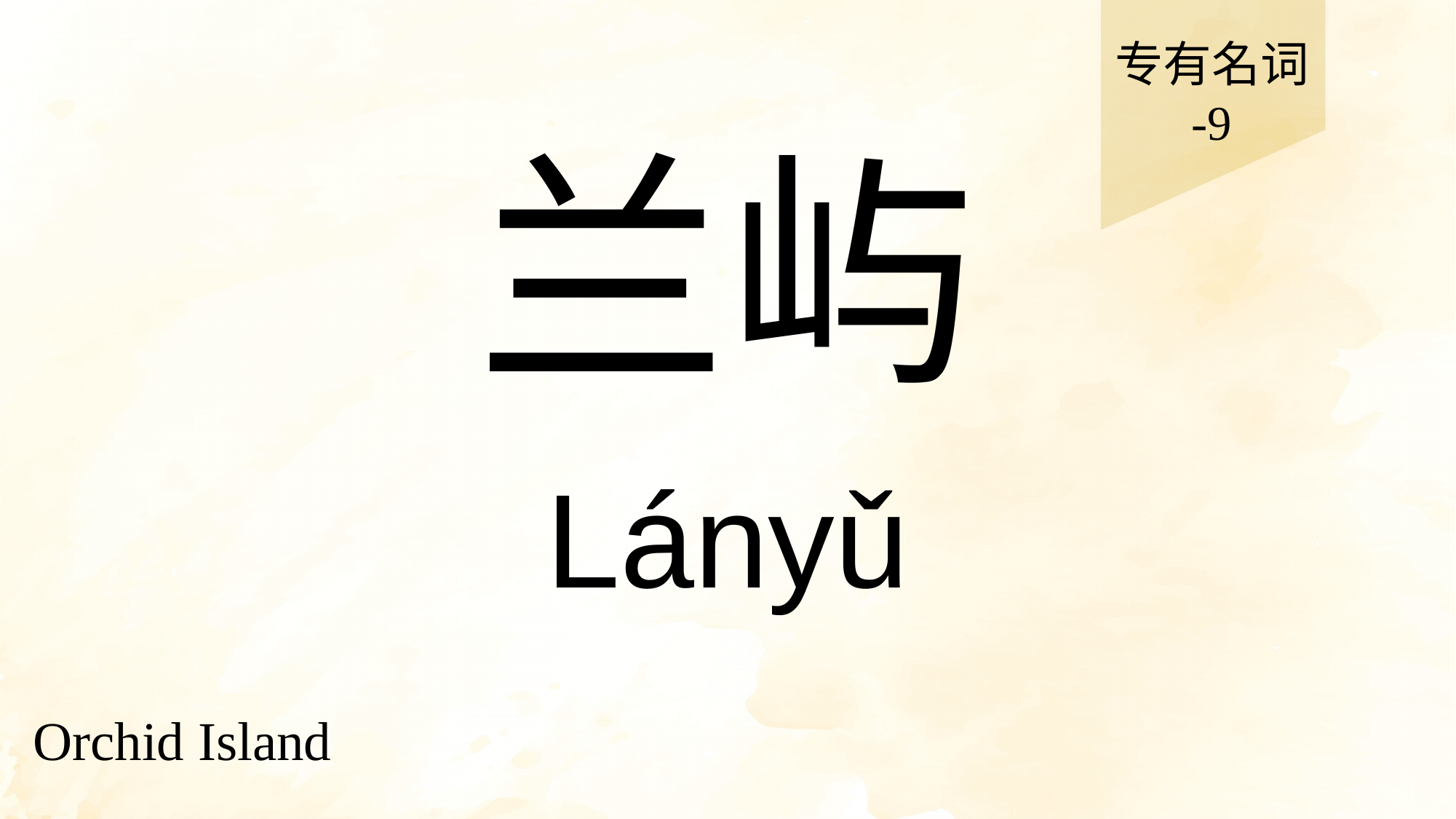

专有名词
-9
# 兰屿
Lányǔ
Orchid Island